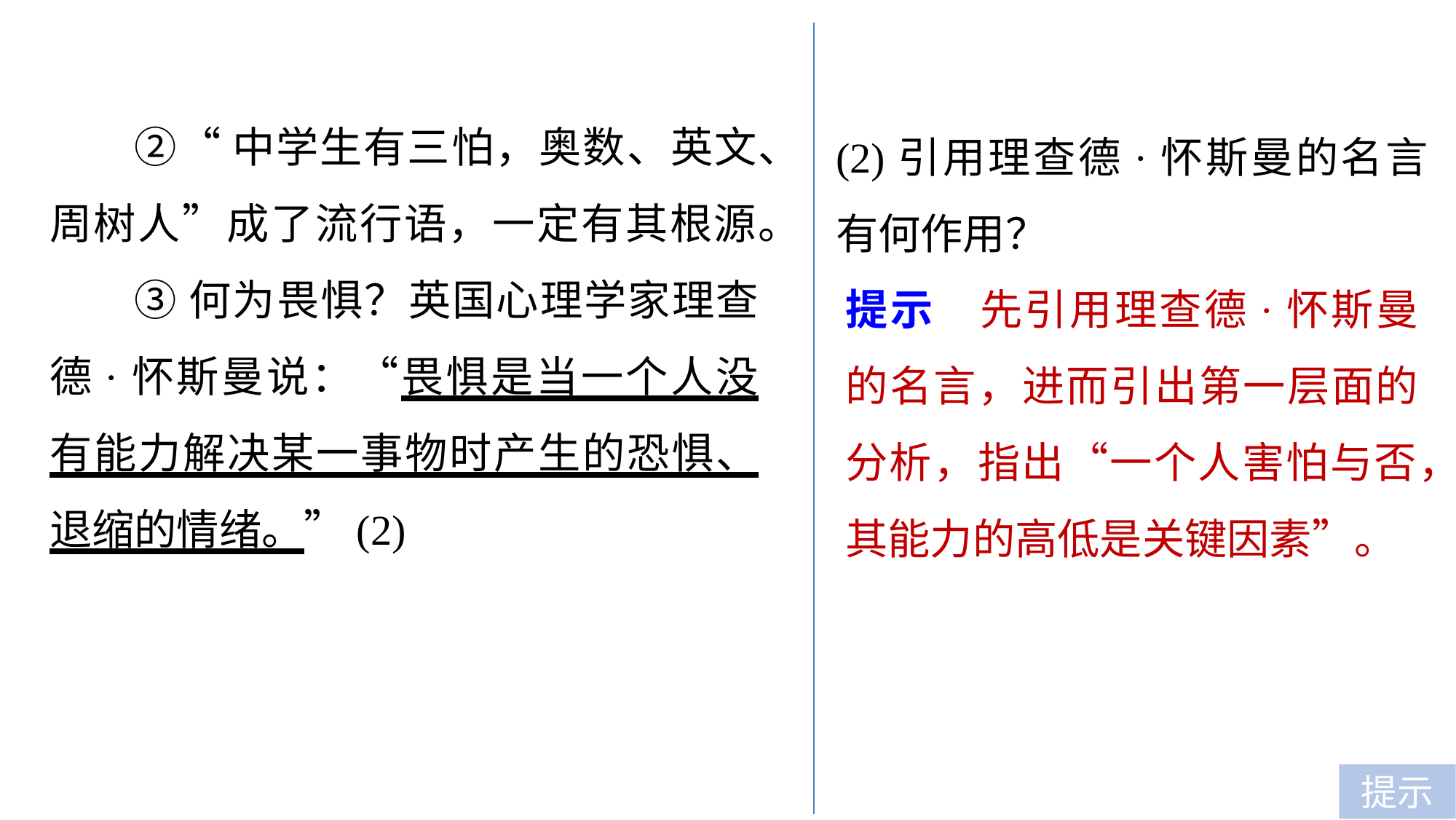

[思悟亮点]
②“中学生有三怕，奥数、英文、周树人”成了流行语，一定有其根源。
③何为畏惧？英国心理学家理查德·怀斯曼说：“畏惧是当一个人没有能力解决某一事物时产生的恐惧、退缩的情绪。”(2)
(2)引用理查德·怀斯曼的名言有何作用？
提示　先引用理查德·怀斯曼的名言，进而引出第一层面的分析，指出“一个人害怕与否，其能力的高低是关键因素”。
提示